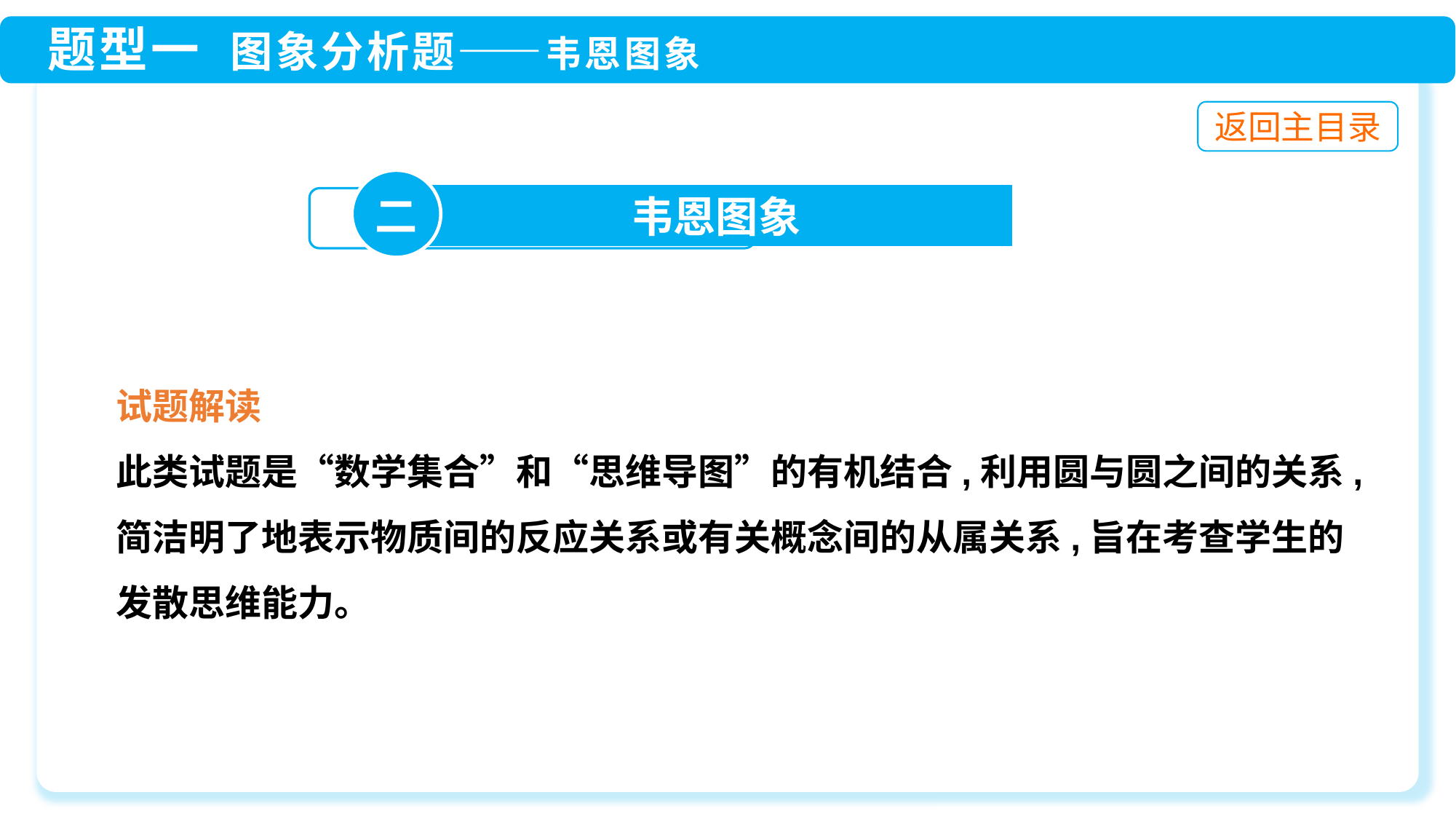

试题解读
此类试题是“数学集合”和“思维导图”的有机结合,利用圆与圆之间的关系,简洁明了地表示物质间的反应关系或有关概念间的从属关系,旨在考查学生的发散思维能力。